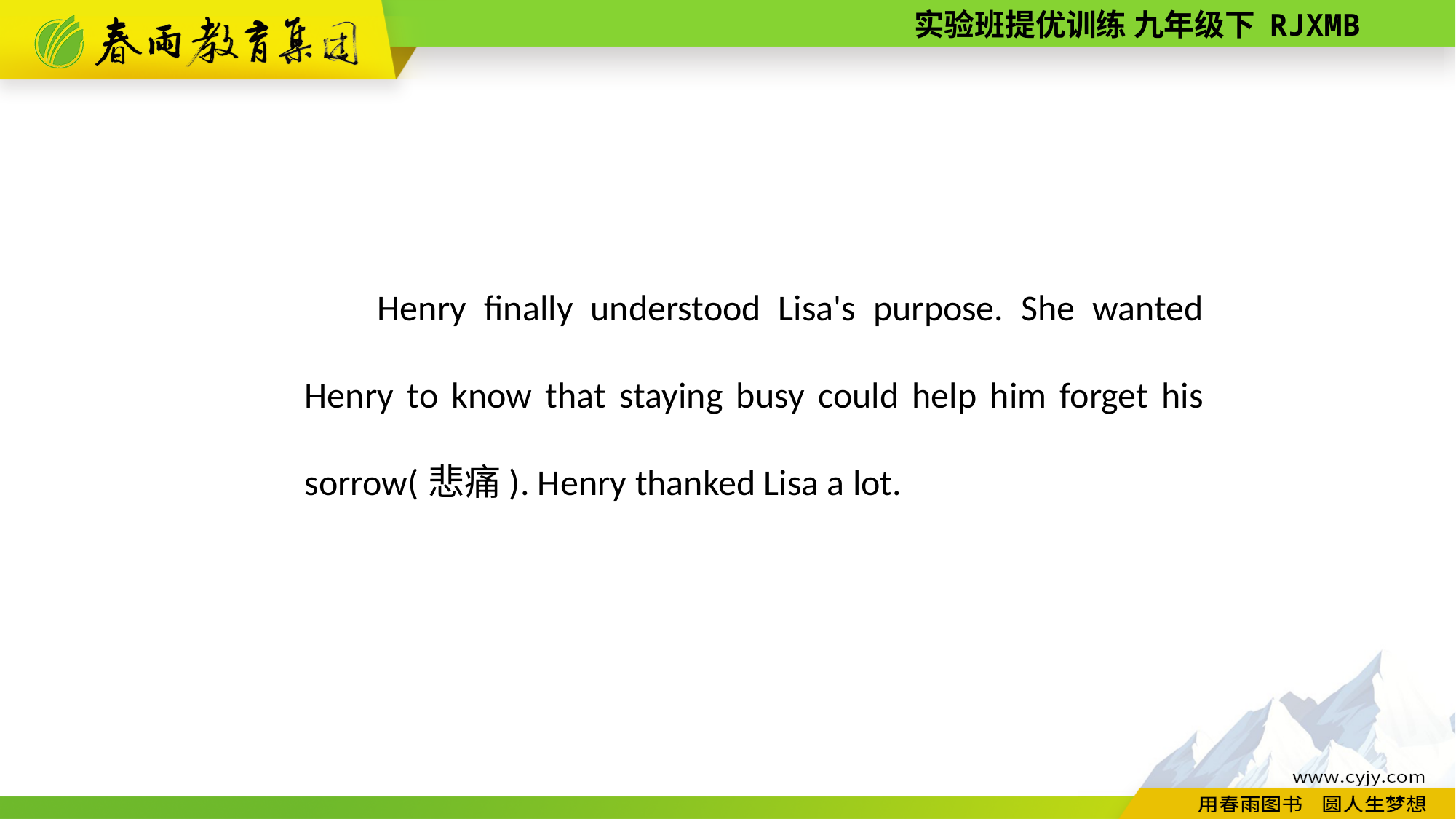

Henry finally understood Lisa's purpose. She wanted Henry to know that staying busy could help him forget his sorrow(悲痛). Henry thanked Lisa a lot.